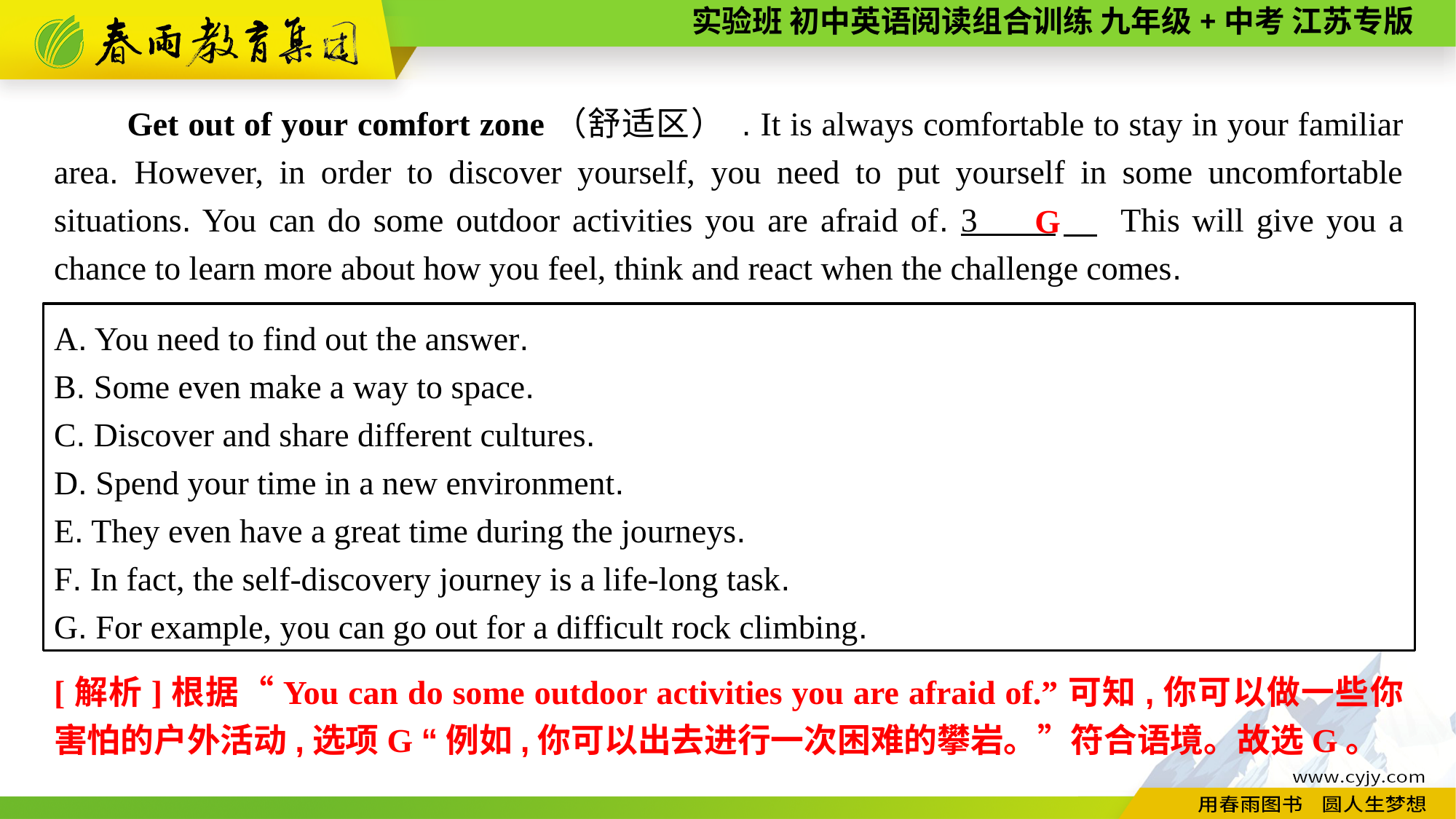

Get out of your comfort zone（舒适区） . It is always comfortable to stay in your familiar area. However, in order to discover yourself, you need to put yourself in some uncomfortable situations. You can do some outdoor activities you are afraid of. 3      　 This will give you a chance to learn more about how you feel, think and react when the challenge comes.
G
A. You need to find out the answer.
B. Some even make a way to space.
C. Discover and share different cultures.
D. Spend your time in a new environment.
E. They even have a great time during the journeys.
F. In fact, the self-discovery journey is a life-long task.
G. For example, you can go out for a difficult rock climbing.
[解析]根据“You can do some outdoor activities you are afraid of.”可知,你可以做一些你害怕的户外活动,选项G “例如,你可以出去进行一次困难的攀岩。”符合语境。故选G。